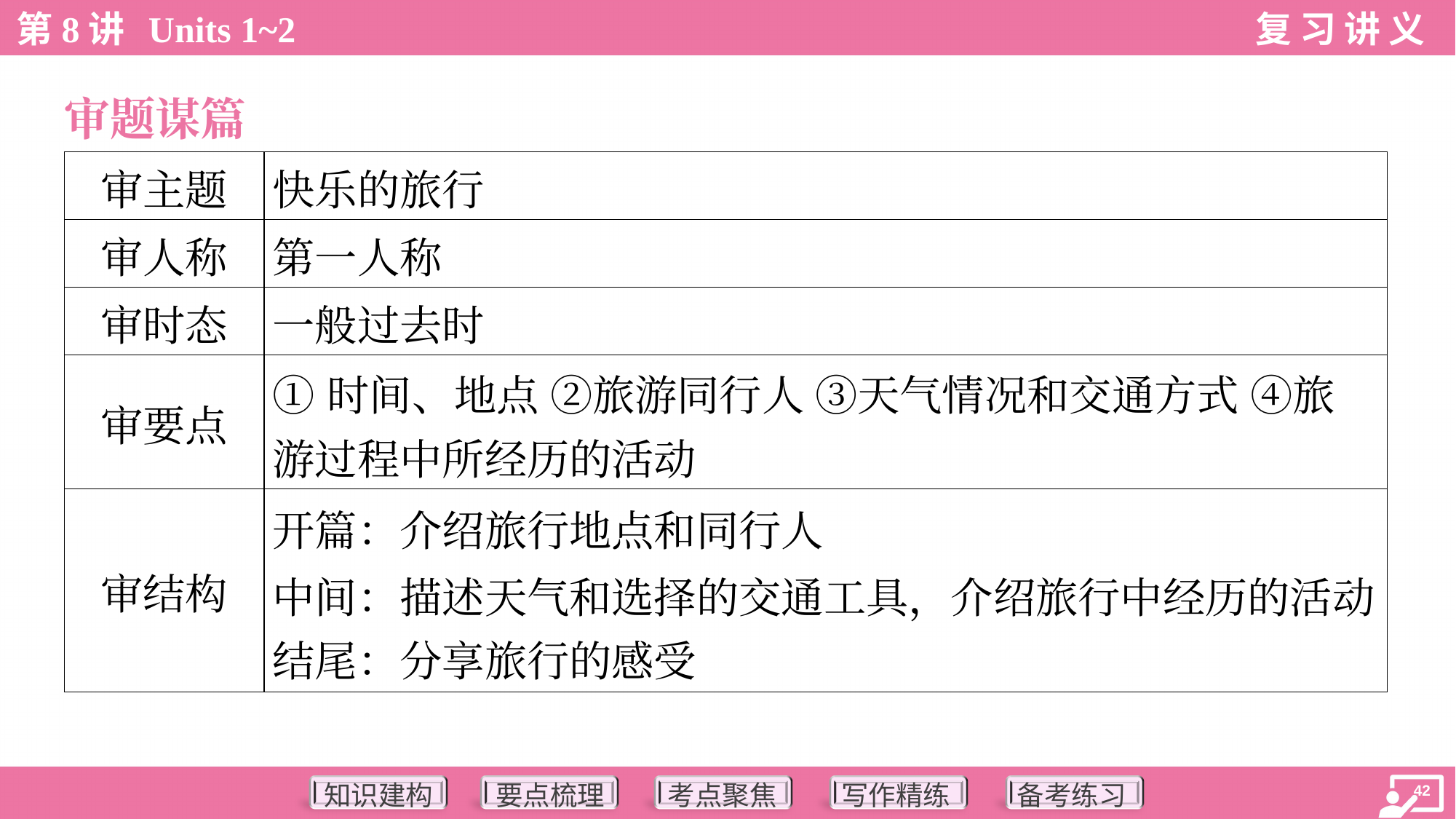

审题谋篇
| 审主题 | 快乐的旅行 |
| --- | --- |
| 审人称 | 第一人称 |
| 审时态 | 一般过去时 |
| 审要点 | ①时间、地点 ②旅游同行人 ③天气情况和交通方式 ④旅 游过程中所经历的活动 |
| 审结构 | 开篇：介绍旅行地点和同行人 中间：描述天气和选择的交通工具，介绍旅行中经历的活动 结尾：分享旅行的感受 |